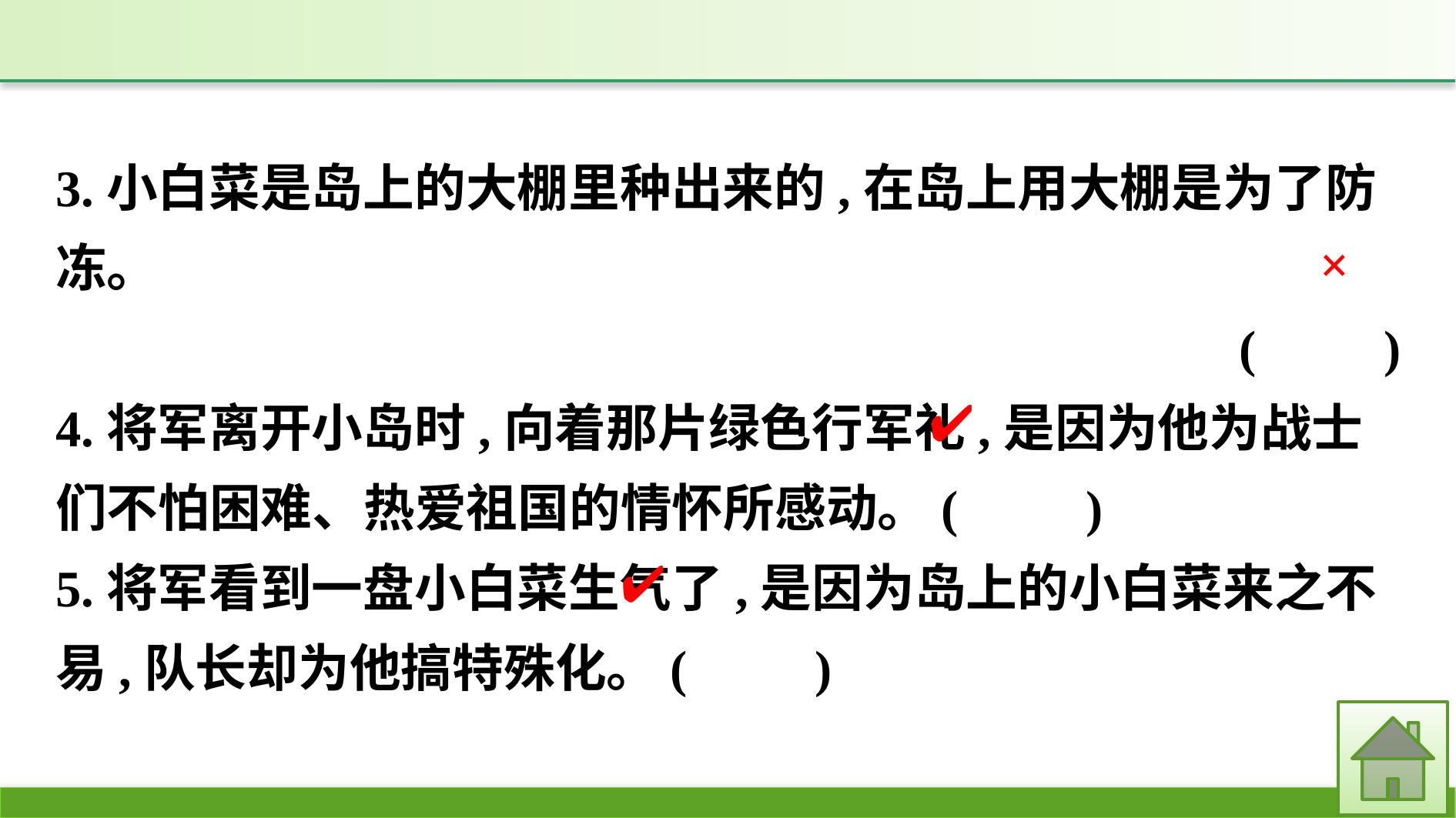

3.小白菜是岛上的大棚里种出来的,在岛上用大棚是为了防冻。
(　　)
4.将军离开小岛时,向着那片绿色行军礼,是因为他为战士们不怕困难、热爱祖国的情怀所感动。(　　)
5.将军看到一盘小白菜生气了,是因为岛上的小白菜来之不易,队长却为他搞特殊化。(　　)
×
✔
✔